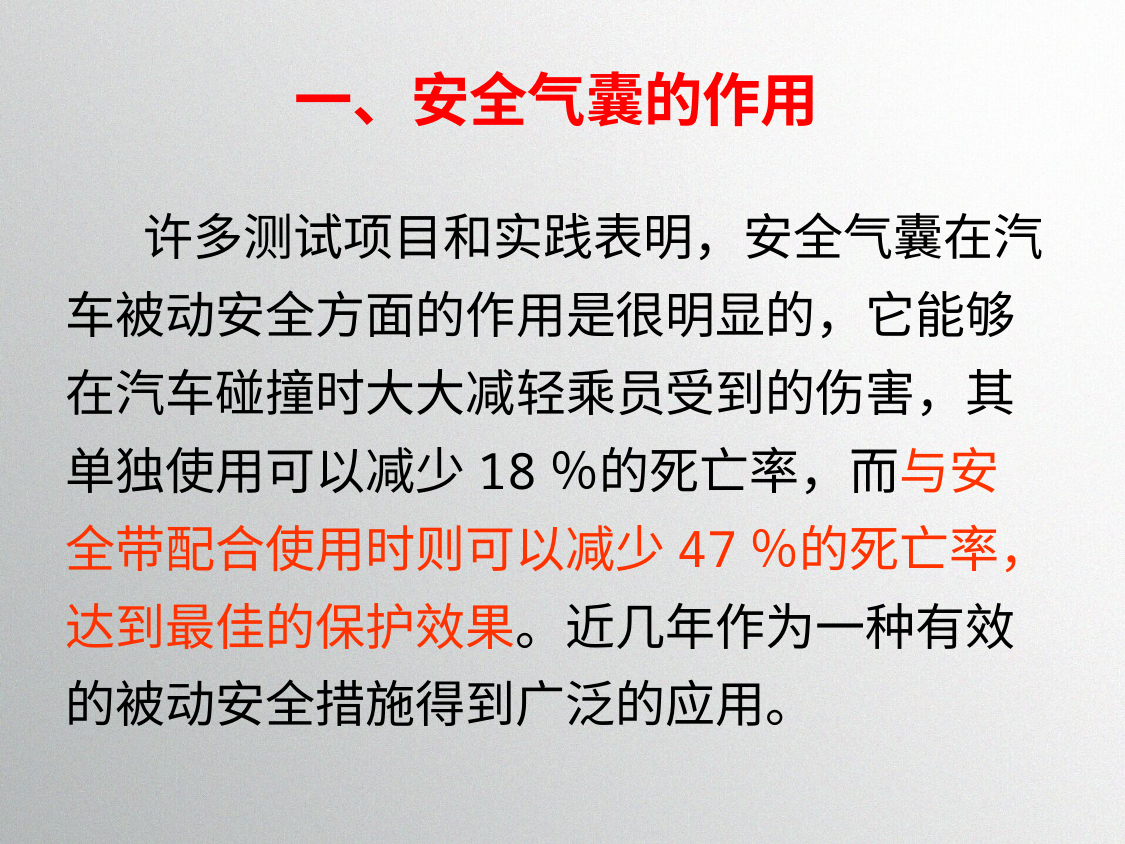

一、安全气囊的作用
许多测试项目和实践表明，安全气囊在汽车被动安全方面的作用是很明显的，它能够在汽车碰撞时大大减轻乘员受到的伤害，其单独使用可以减少18％的死亡率，而与安全带配合使用时则可以减少47％的死亡率，达到最佳的保护效果。近几年作为一种有效的被动安全措施得到广泛的应用。